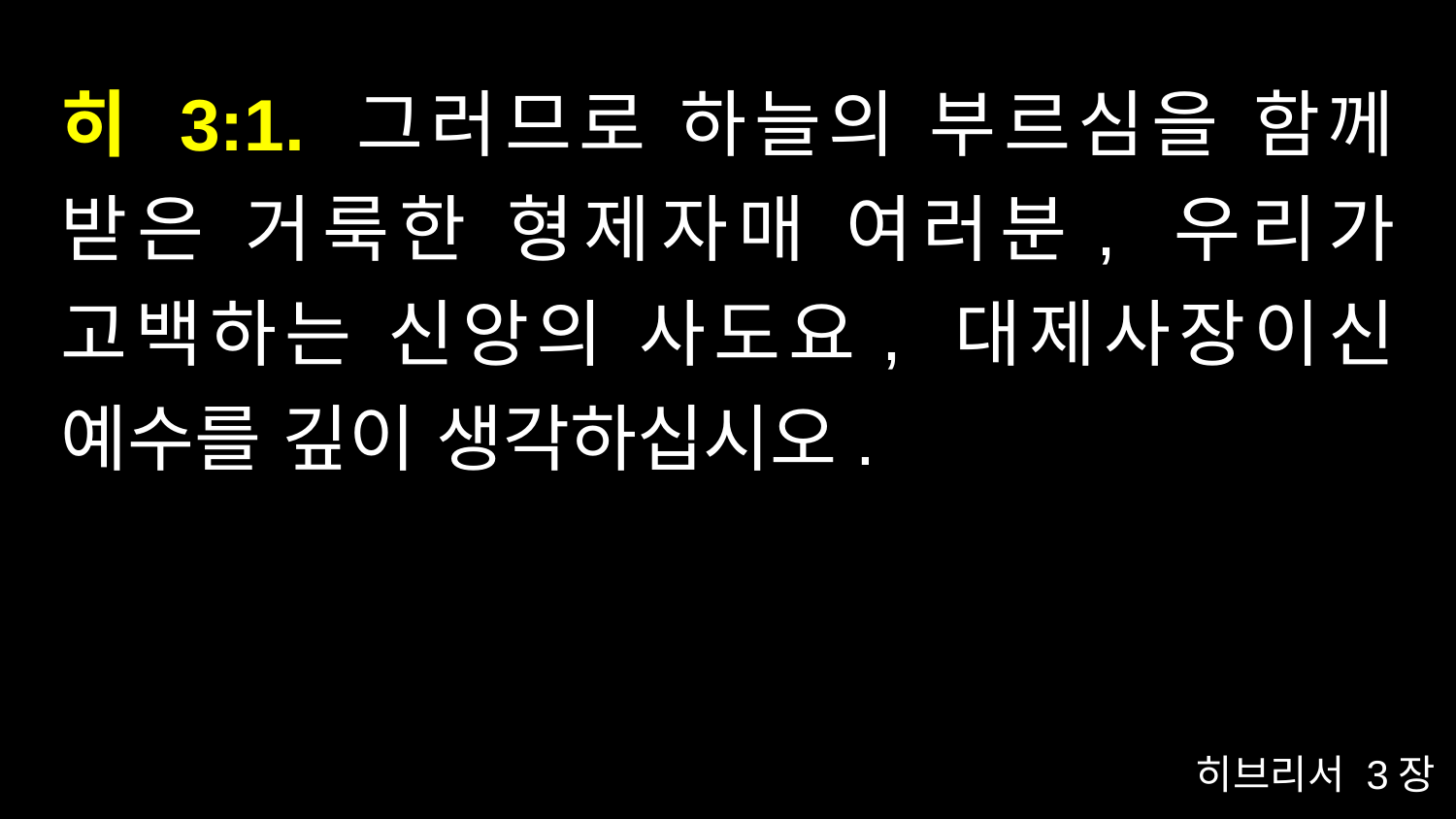

# 히 3:1. 그러므로 하늘의 부르심을 함께 받은 거룩한 형제자매 여러분, 우리가 고백하는 신앙의 사도요, 대제사장이신 예수를 깊이 생각하십시오.
히브리서 3장